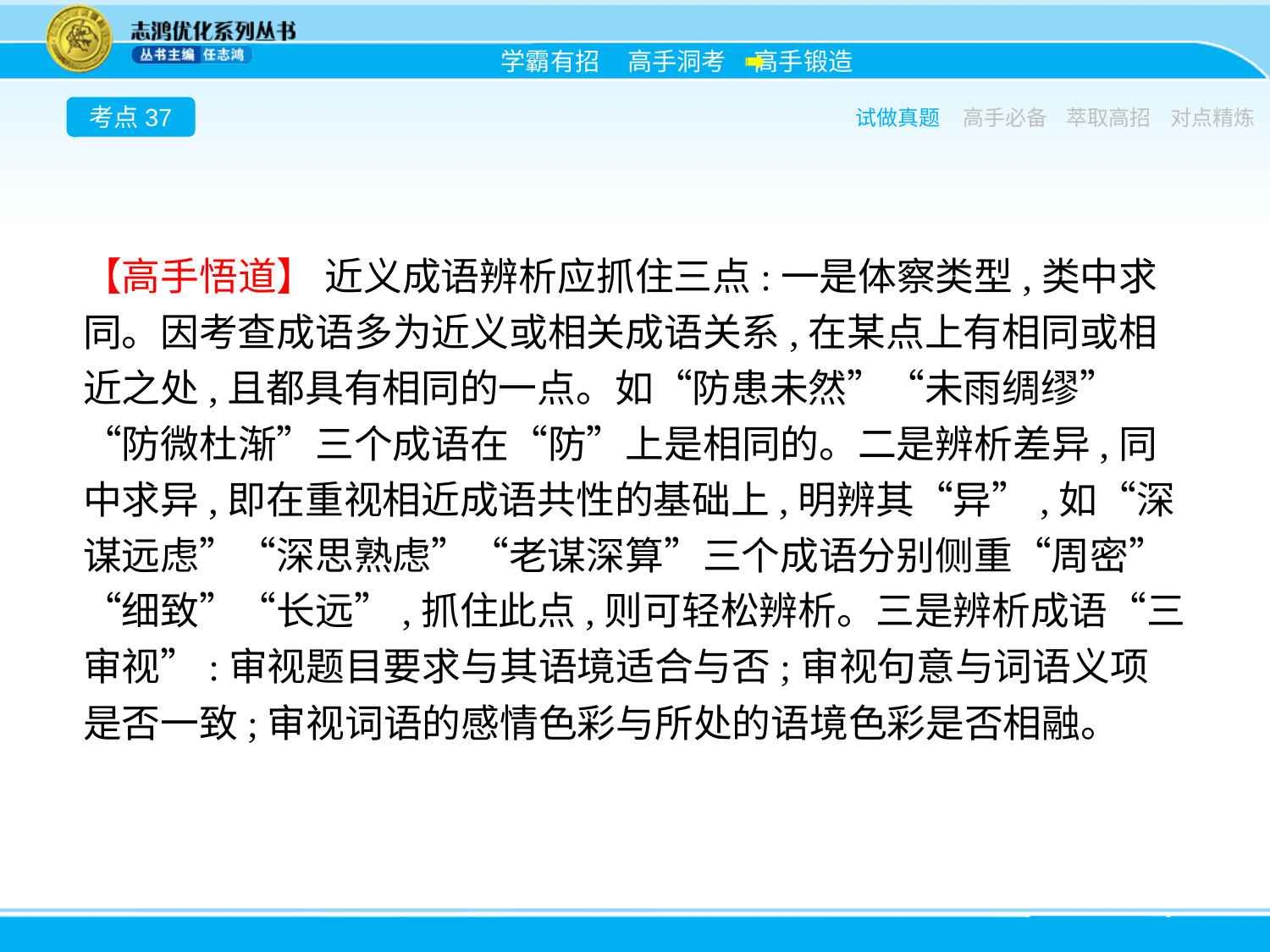

考点37
试做真题
高手必备
萃取高招
对点精炼
【高手悟道】 近义成语辨析应抓住三点:一是体察类型,类中求同。因考查成语多为近义或相关成语关系,在某点上有相同或相近之处,且都具有相同的一点。如“防患未然”“未雨绸缪”“防微杜渐”三个成语在“防”上是相同的。二是辨析差异,同中求异,即在重视相近成语共性的基础上,明辨其“异”,如“深谋远虑”“深思熟虑”“老谋深算”三个成语分别侧重“周密”“细致”“长远”,抓住此点,则可轻松辨析。三是辨析成语“三审视”:审视题目要求与其语境适合与否;审视句意与词语义项是否一致;审视词语的感情色彩与所处的语境色彩是否相融。